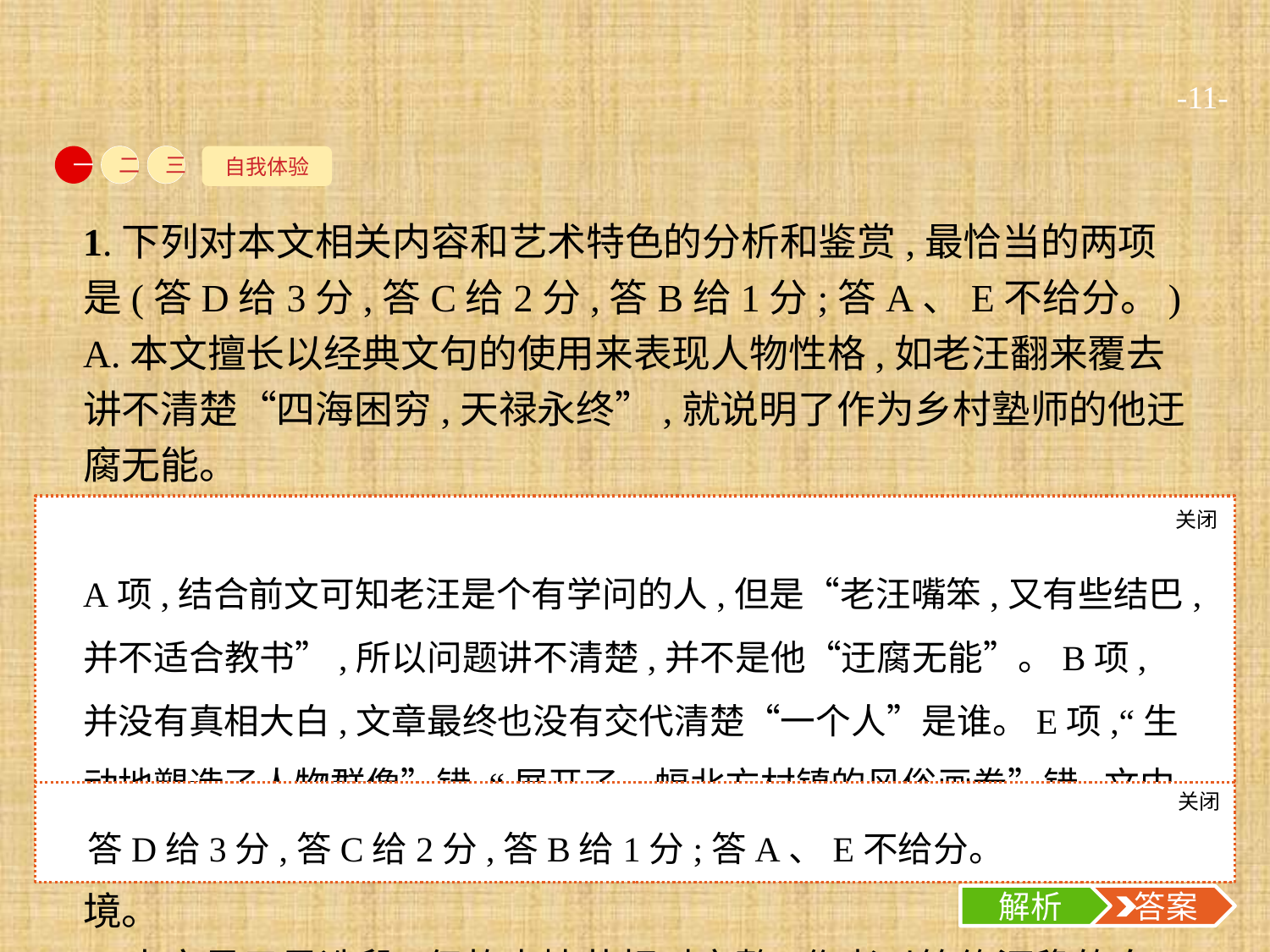

-11-
自我体验
一
二
三
1.下列对本文相关内容和艺术特色的分析和鉴赏,最恰当的两项是(答D给3分,答C给2分,答B给1分;答A、E不给分。)
A.本文擅长以经典文句的使用来表现人物性格,如老汪翻来覆去讲不清楚“四海困穷,天禄永终”,就说明了作为乡村塾师的他迂腐无能。
B.文中老汪每月两次的“乱走”令人备感困惑,直到端午节老汪酒后吐真言,暴露内心秘密,说出“总想一个人”时,才真相大白。
C.本文在人物关系的参照之中塑造老汪的形象,如他对学生、银瓶及老范等不同的人就有不同的言谈、态度,很好地表现了他的个性。
D.本文以白话口语为主,又掺入了方言和文言,读来别有风味,同时,这样的语言既契合老汪的身份和生活环境,也暗合他的尴尬处境。
E.本文虽只是选段,但故事情节相对完整,作者以简约沉稳的白描手法,生动地塑造了人物群像,展开了一幅北方村镇的风俗画卷。

关闭
解析

A项,结合前文可知老汪是个有学问的人,但是“老汪嘴笨,又有些结巴,并不适合教书”,所以问题讲不清楚,并不是他“迂腐无能”。B项,并没有真相大白,文章最终也没有交代清楚“一个人”是谁。E项,“生动地塑造了人物群像”错,“展开了一幅北方村镇的风俗画卷”错,文中没有关于村镇风俗的描写。
关闭

解析
  答案

答D给3分,答C给2分,答B给1分;答A、E不给分。
解析
  答案